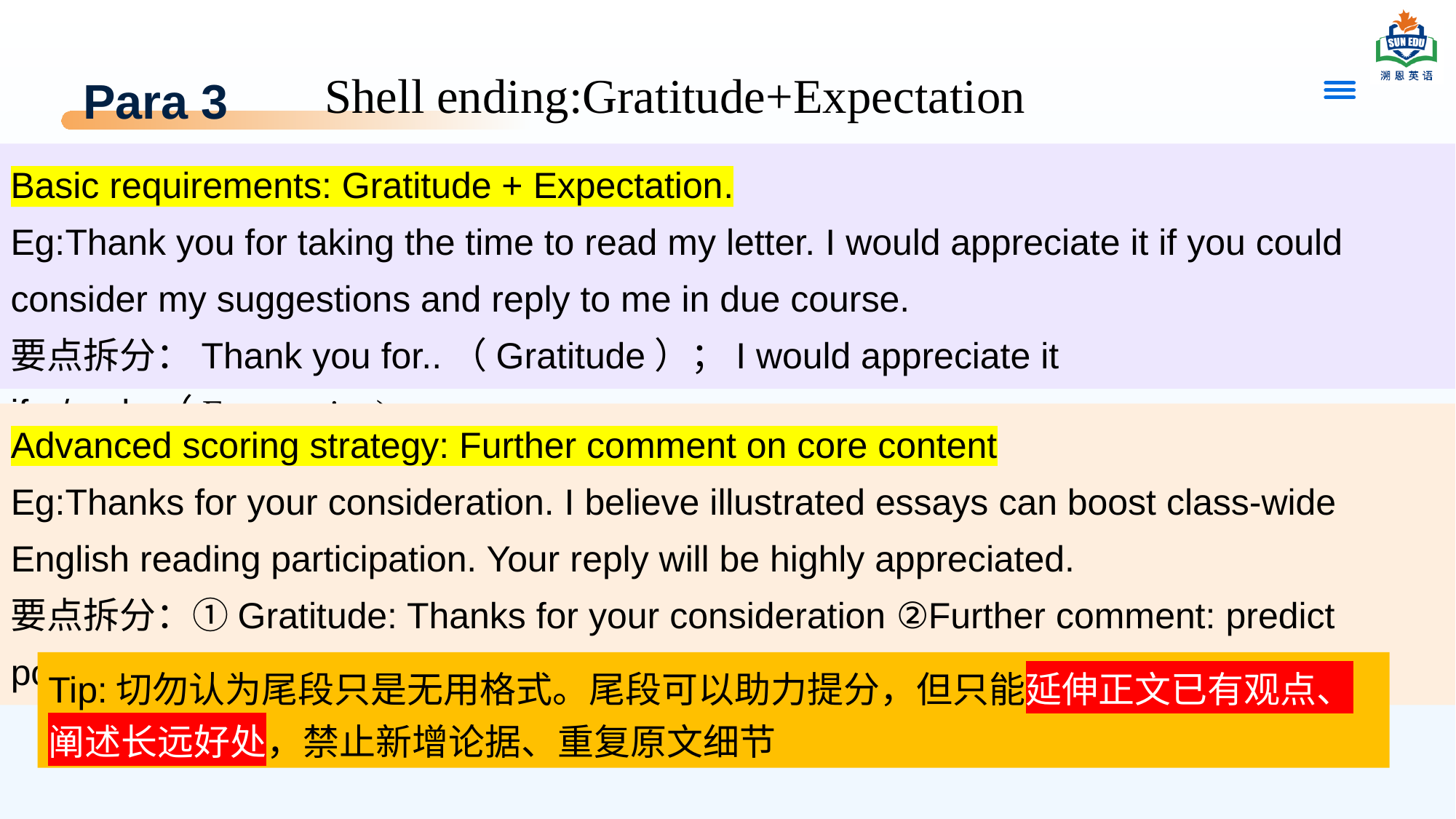

# Para 3
Shell ending:Gratitude+Expectation
Basic requirements: Gratitude + Expectation.
Eg:Thank you for taking the time to read my letter. I would appreciate it if you could consider my suggestions and reply to me in due course.
要点拆分：Thank you for..（Gratitude）；I would appreciate it if.../reply（Expectation)

Advanced scoring strategy: Further comment on core content
Eg:Thanks for your consideration. I believe illustrated essays can boost class-wide English reading participation. Your reply will be highly appreciated.
要点拆分：①Gratitude: Thanks for your consideration ②Further comment: predict positive influence on classmates ③Expectation: expect a reply

Tip:切勿认为尾段只是无用格式。尾段可以助力提分，但只能延伸正文已有观点、阐述长远好处，禁止新增论据、重复原文细节